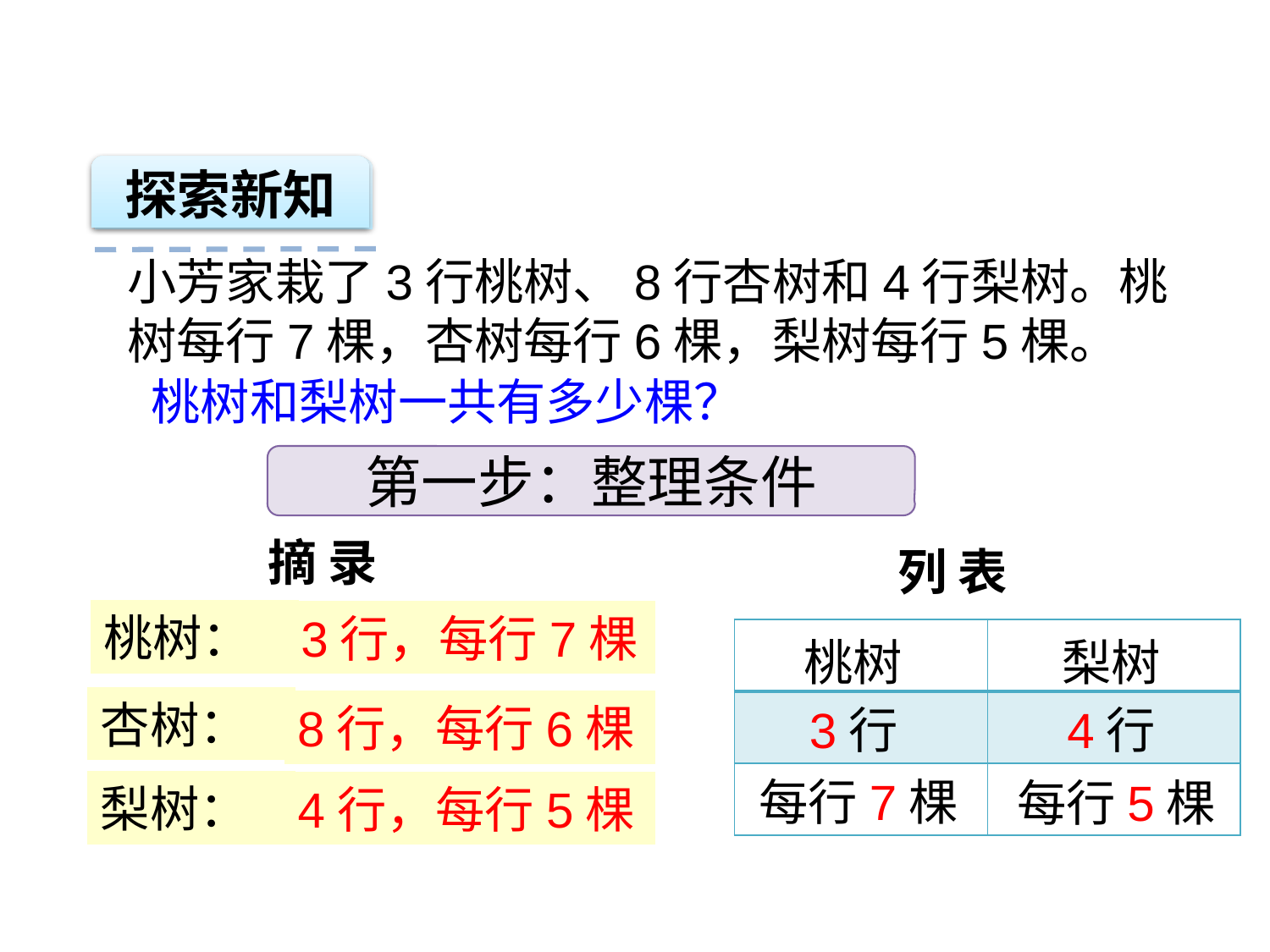

探索新知

小芳家栽了3行桃树、8行杏树和4行梨树。桃树每行7棵，杏树每行6棵，梨树每行5棵。
桃树和梨树一共有多少棵？
第一步：整理条件
摘 录
列 表
桃树：
3行，每行7棵
|  |  |
| --- | --- |
|  |  |
|  |  |
桃树
梨树
杏树：
8行，每行6棵
3行
4行
每行7棵
每行5棵
梨树：
4行，每行5棵